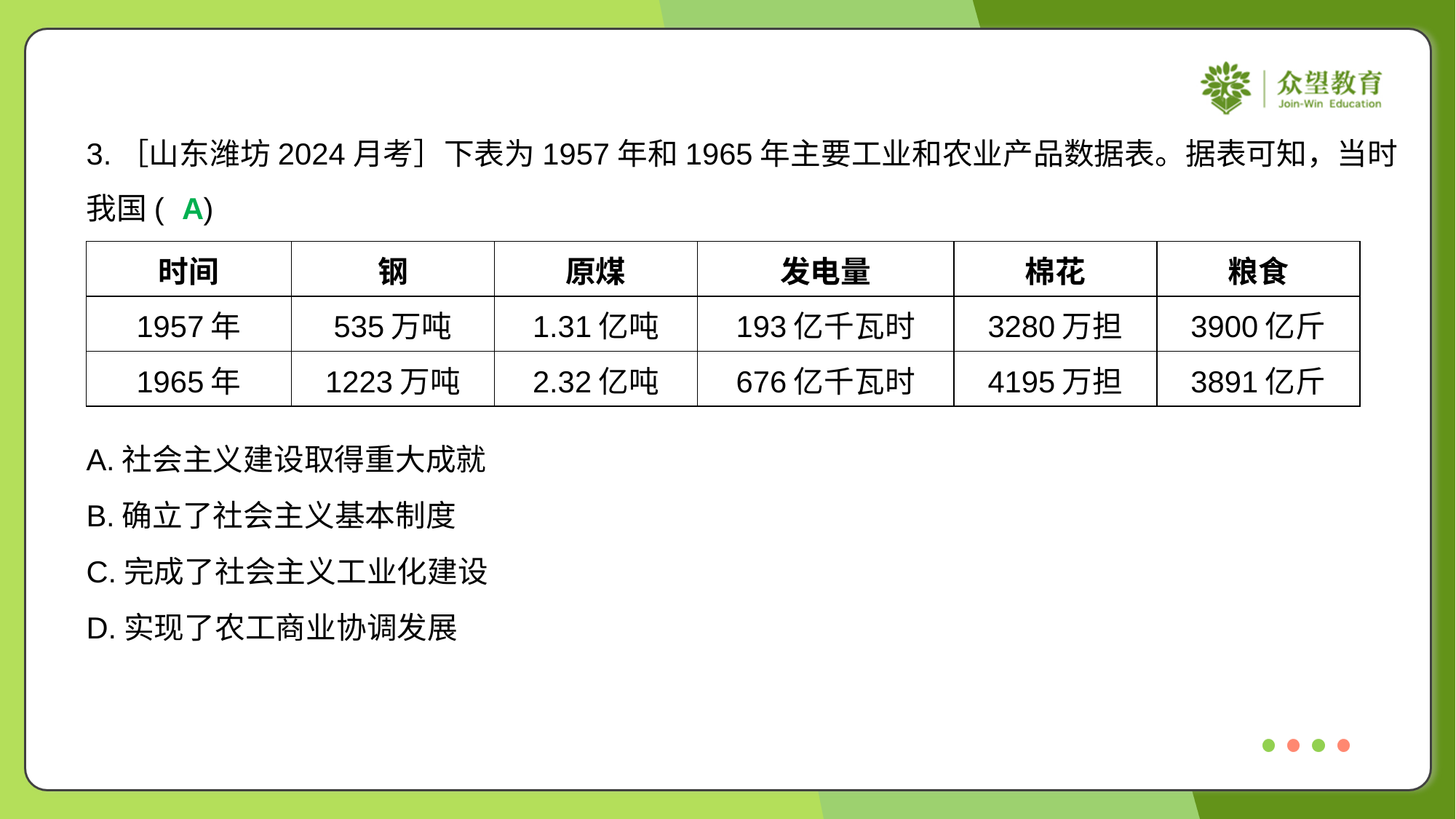

3.［山东潍坊2024月考］下表为1957年和1965年主要工业和农业产品数据表。据表可知，当时
我国(     )
A
| 时间 | 钢 | 原煤 | 发电量 | 棉花 | 粮食 |
| --- | --- | --- | --- | --- | --- |
| 1957年 | 535万吨 | 1.31亿吨 | 193亿千瓦时 | 3280万担 | 3900亿斤 |
| 1965年 | 1223万吨 | 2.32亿吨 | 676亿千瓦时 | 4195万担 | 3891亿斤 |
A.社会主义建设取得重大成就
B.确立了社会主义基本制度
C.完成了社会主义工业化建设
D.实现了农工商业协调发展